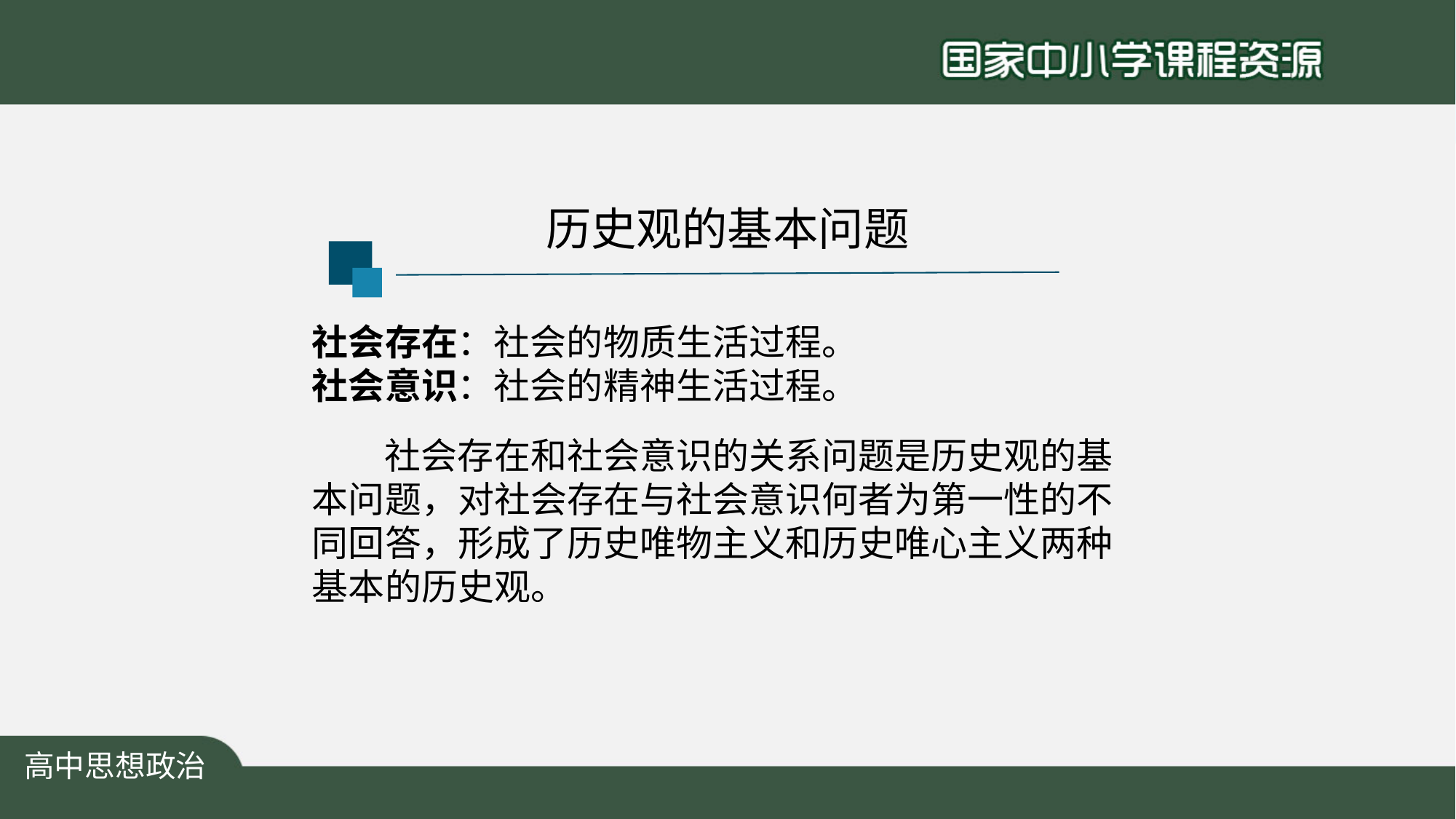

历史观的基本问题

社会存在：社会的物质生活过程。
社会意识：社会的精神生活过程。
社会存在和社会意识的关系问题是历史观的基本问题，对社会存在与社会意识何者为第一性的不同回答，形成了历史唯物主义和历史唯心主义两种基本的历史观。